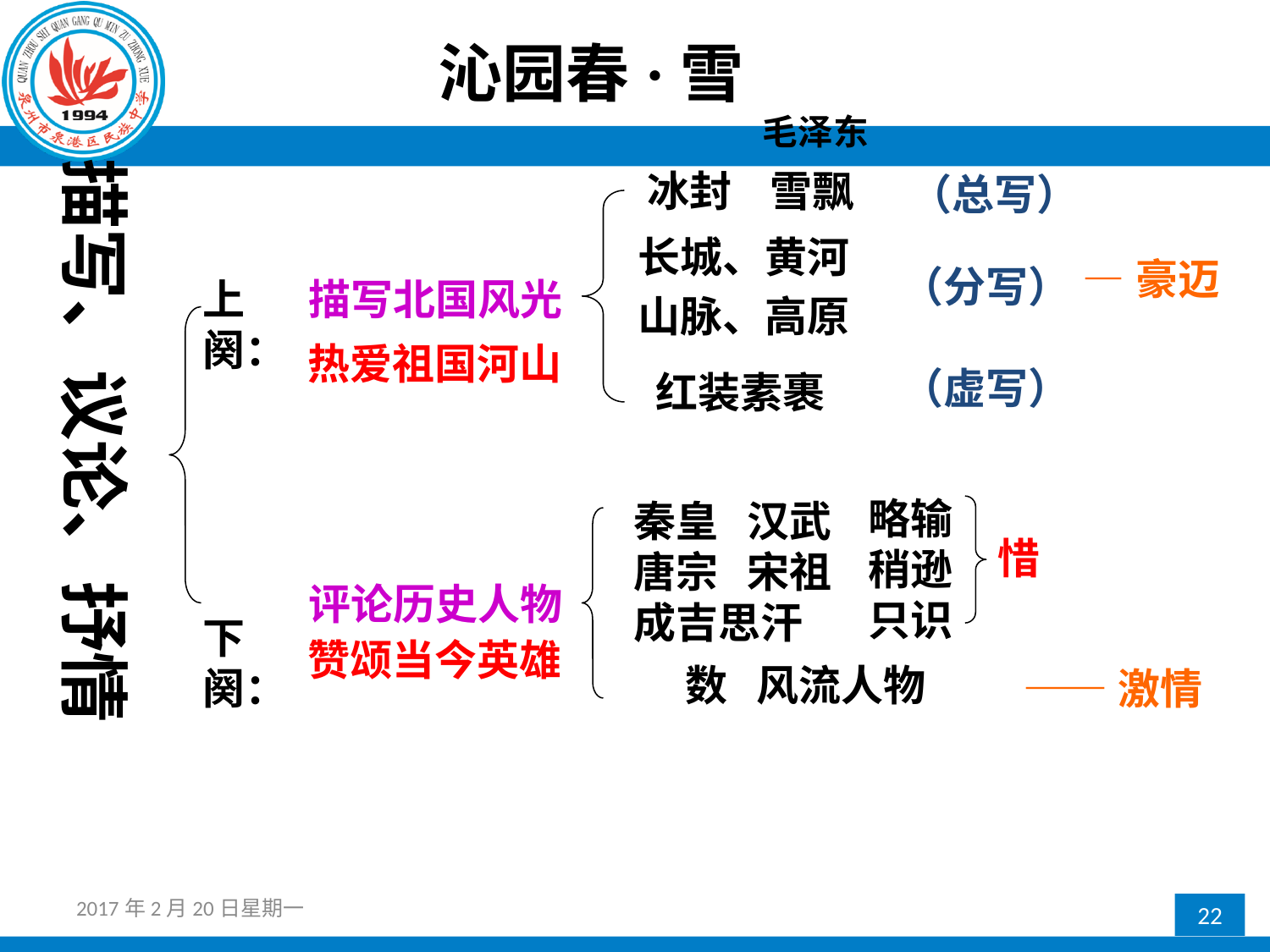

沁园春·雪
            毛泽东
描写、议论、抒情
冰封    雪飘
  （总写）

长城、黄河
山脉、高原
 —豪迈
（分写）

（虚写）
上阕：

下阕：
描写北国风光

评论历史人物

热爱祖国河山
红装素裹
略输
稍逊
只识
秦皇   汉武
唐宗   宋祖
成吉思汗

惜
赞颂当今英雄
   数   风流人物
——激情
2017年2月20日星期一